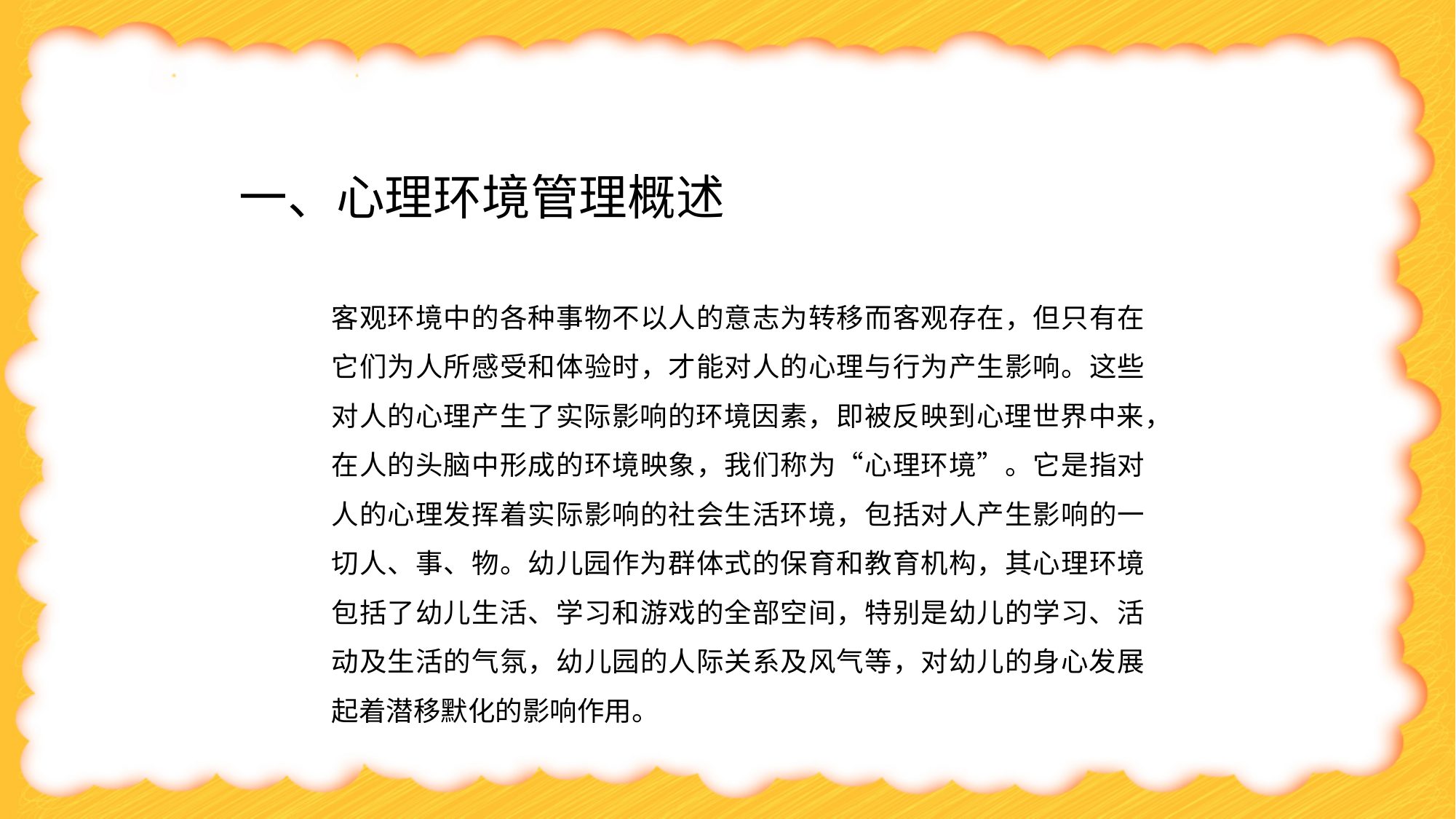

一、心理环境管理概述
客观环境中的各种事物不以人的意志为转移而客观存在，但只有在它们为人所感受和体验时，才能对人的心理与行为产生影响。这些对人的心理产生了实际影响的环境因素，即被反映到心理世界中来，在人的头脑中形成的环境映象，我们称为“心理环境”。它是指对人的心理发挥着实际影响的社会生活环境，包括对人产生影响的一切人、事、物。幼儿园作为群体式的保育和教育机构，其心理环境包括了幼儿生活、学习和游戏的全部空间，特别是幼儿的学习、活动及生活的气氛，幼儿园的人际关系及风气等，对幼儿的身心发展起着潜移默化的影响作用。